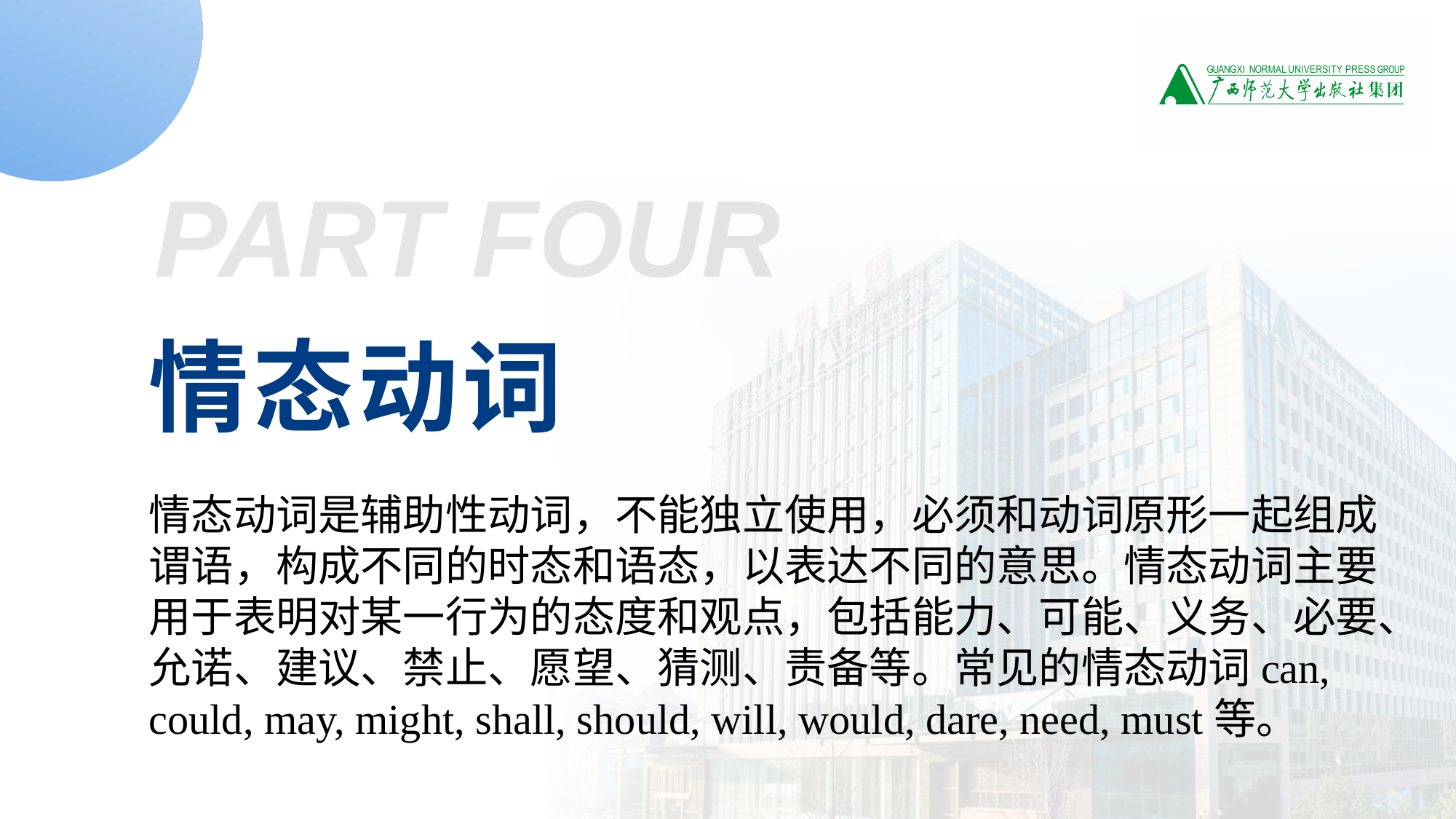

PART FOUR
情态动词
情态动词是辅助性动词，不能独立使用，必须和动词原形一起组成谓语，构成不同的时态和语态，以表达不同的意思。情态动词主要用于表明对某一行为的态度和观点，包括能力、可能、义务、必要、允诺、建议、禁止、愿望、猜测、责备等。常见的情态动词can, could, may, might, shall, should, will, would, dare, need, must等。